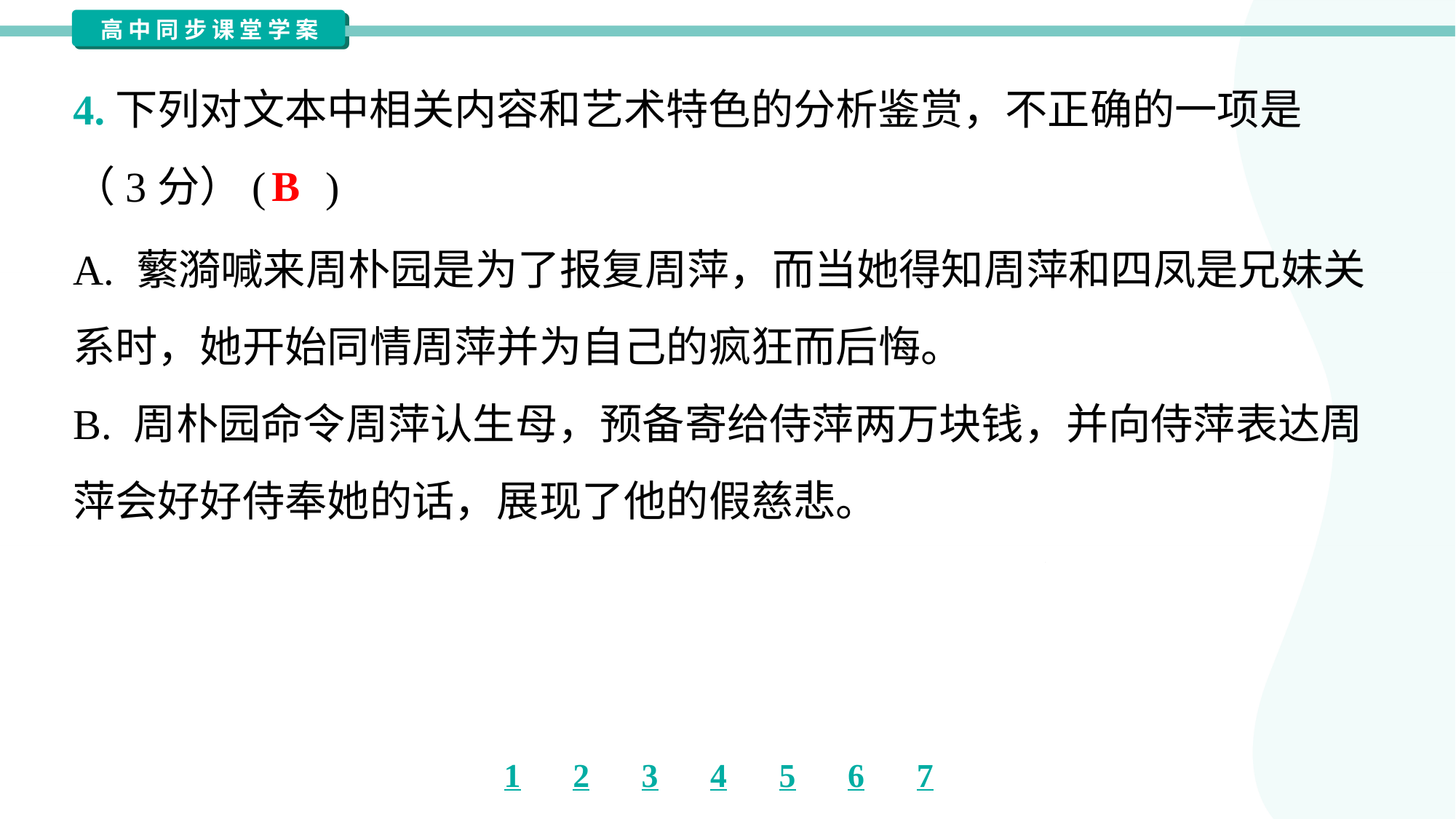

4.下列对文本中相关内容和艺术特色的分析鉴赏，不正确的一项是
（3分）(     )
B
A. 蘩漪喊来周朴园是为了报复周萍，而当她得知周萍和四凤是兄妹关
系时，她开始同情周萍并为自己的疯狂而后悔。
B. 周朴园命令周萍认生母，预备寄给侍萍两万块钱，并向侍萍表达周
萍会好好侍奉她的话，展现了他的假慈悲。